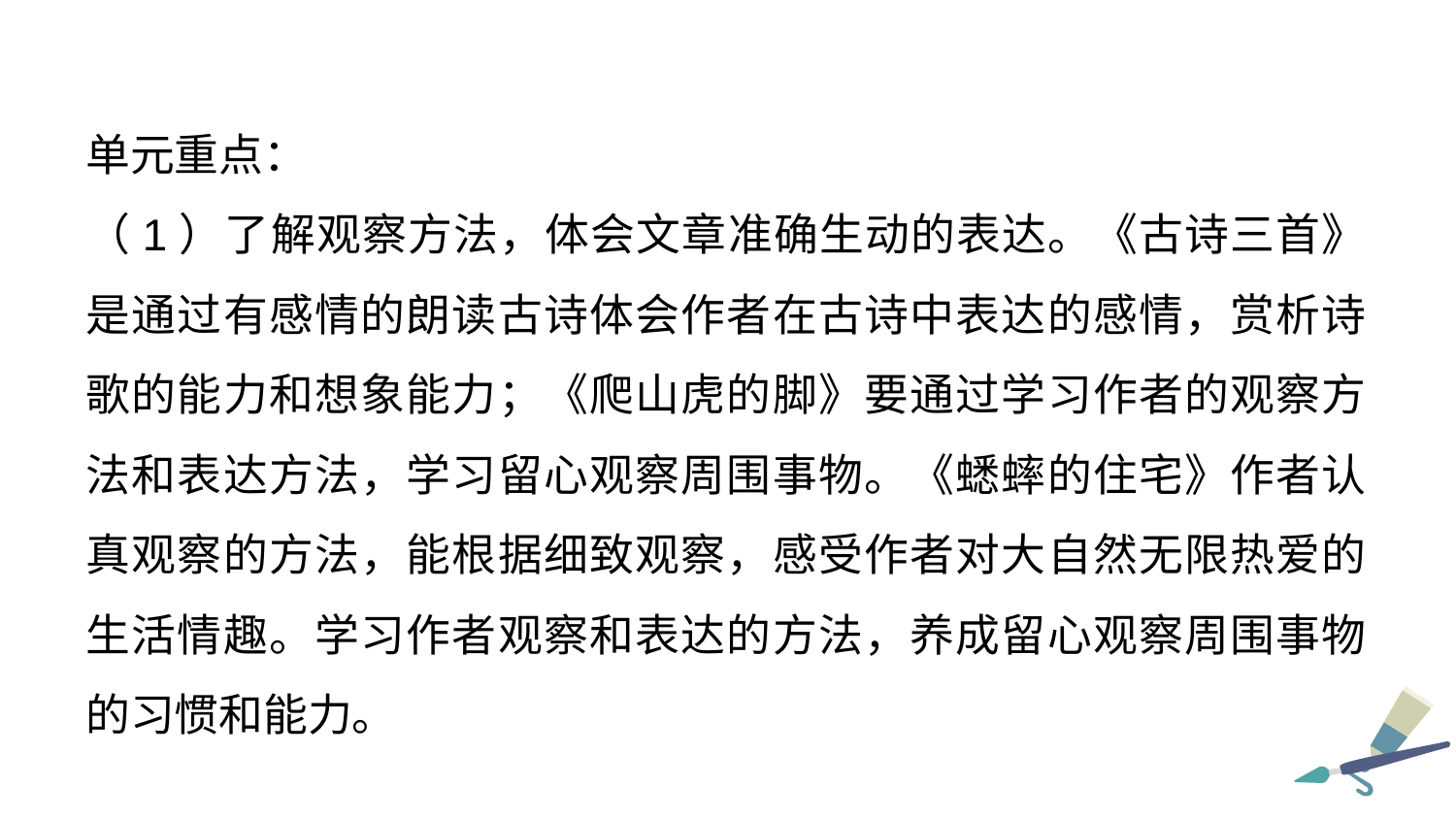

单元重点：
（1）了解观察方法，体会文章准确生动的表达。《古诗三首》是通过有感情的朗读古诗体会作者在古诗中表达的感情，赏析诗歌的能力和想象能力；《爬山虎的脚》要通过学习作者的观察方法和表达方法，学习留心观察周围事物。《蟋蟀的住宅》作者认真观察的方法，能根据细致观察，感受作者对大自然无限热爱的生活情趣。学习作者观察和表达的方法，养成留心观察周围事物的习惯和能力。